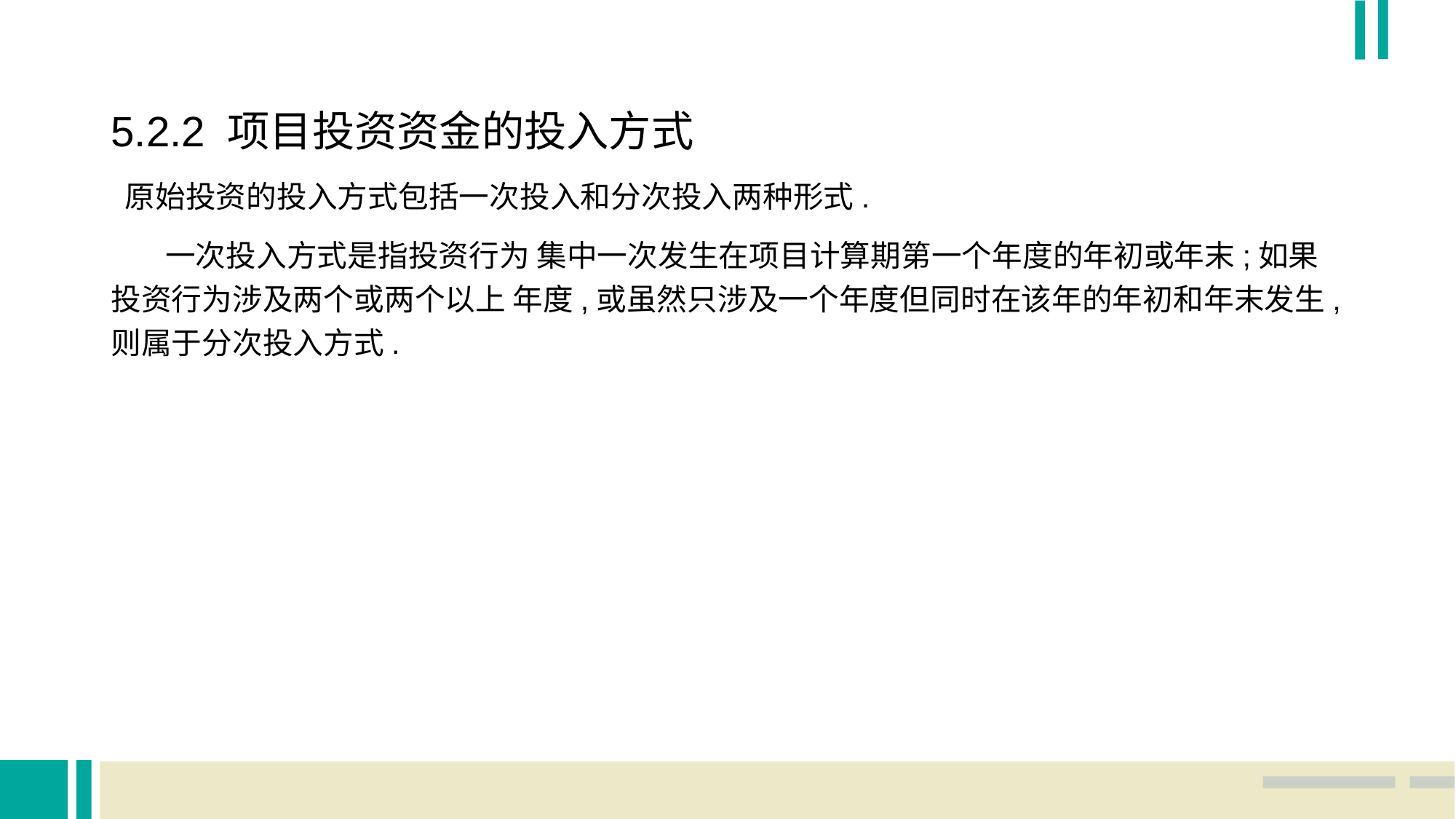

5.2.2 项目投资资金的投入方式
 原始投资的投入方式包括一次投入和分次投入两种形式.
       一次投入方式是指投资行为 集中一次发生在项目计算期第一个年度的年初或年末;如果投资行为涉及两个或两个以上 年度,或虽然只涉及一个年度但同时在该年的年初和年末发生,则属于分次投入方式.